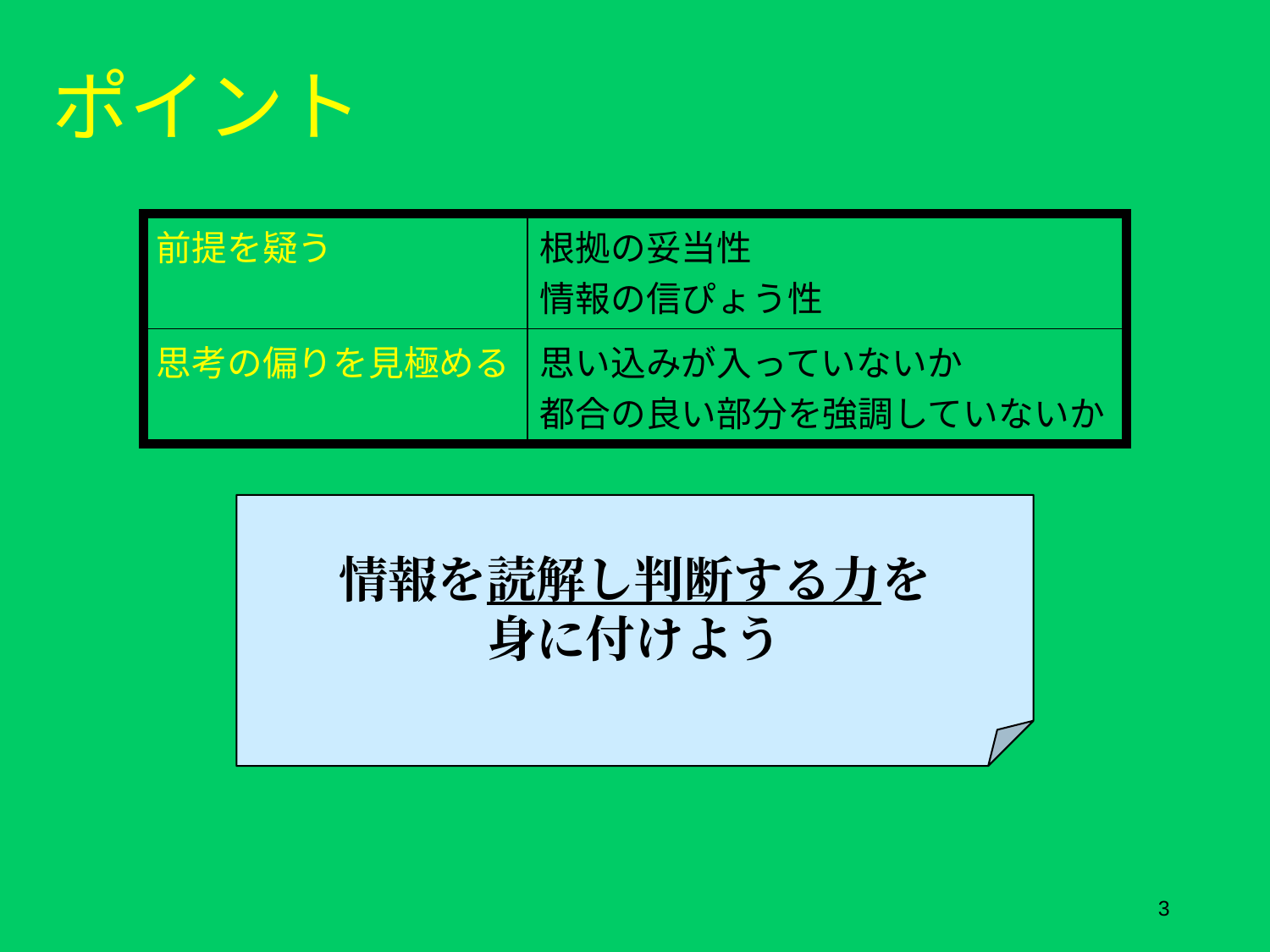

ポイント
| 前提を疑う | 根拠の妥当性 情報の信ぴょう性 |
| --- | --- |
| 思考の偏りを見極める | 思い込みが入っていないか 都合の良い部分を強調していないか |
情報を読解し判断する力を
身に付けよう
3